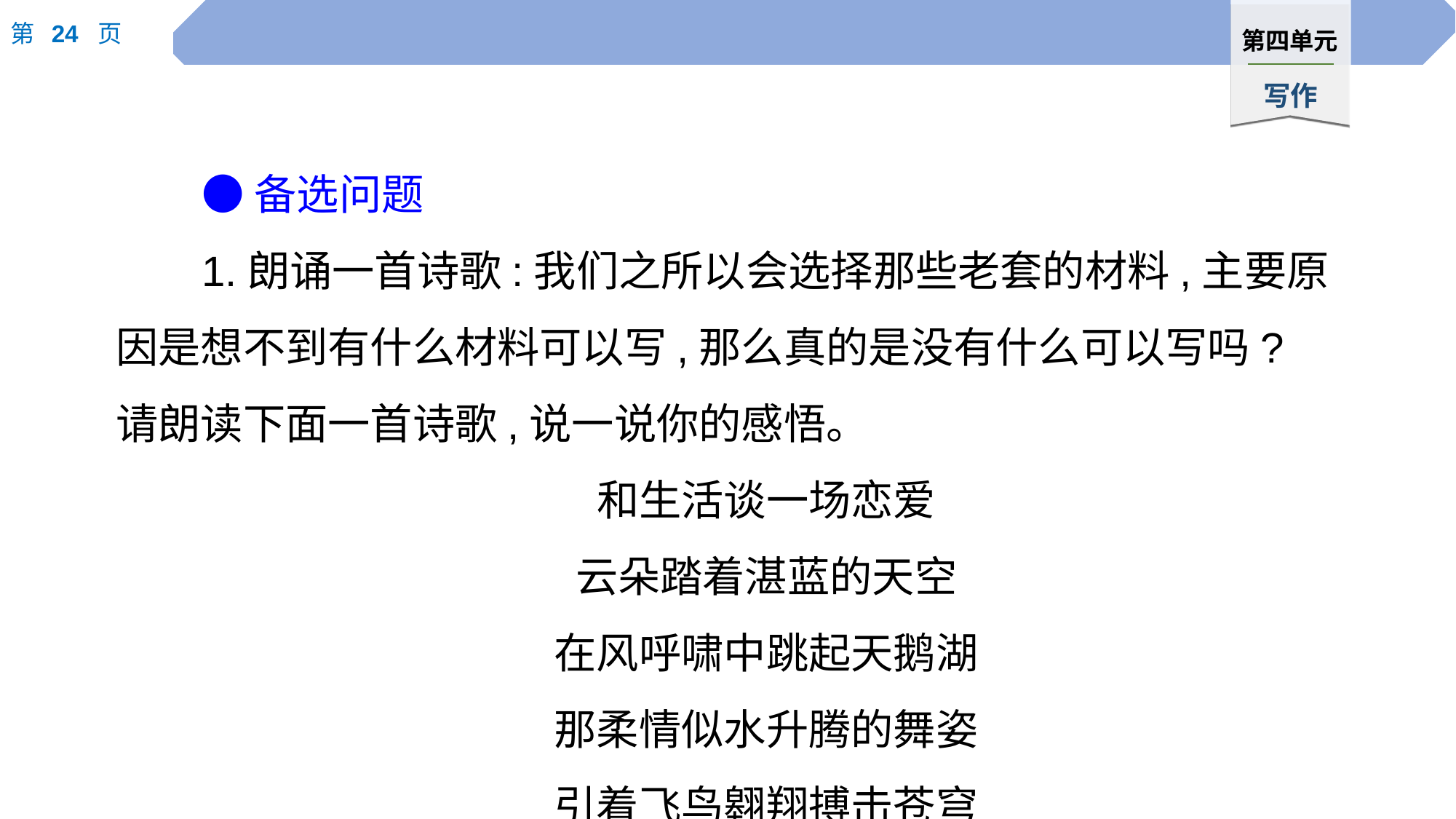

●备选问题

1.朗诵一首诗歌:我们之所以会选择那些老套的材料,主要原因是想不到有什么材料可以写,那么真的是没有什么可以写吗?请朗读下面一首诗歌,说一说你的感悟。
和生活谈一场恋爱
云朵踏着湛蓝的天空
在风呼啸中跳起天鹅湖
那柔情似水升腾的舞姿
引着飞鸟翱翔搏击苍穹